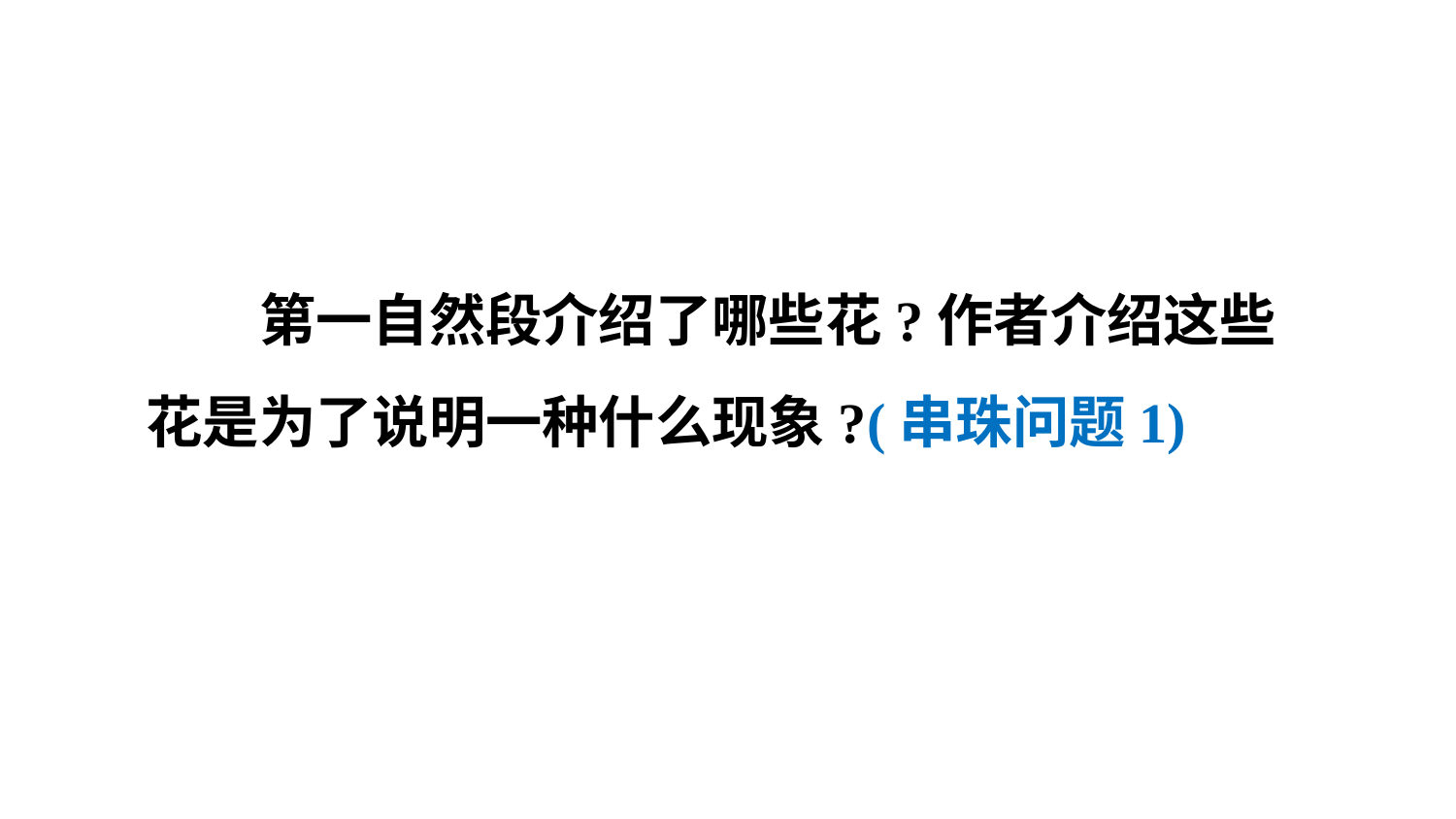

第一自然段介绍了哪些花?作者介绍这些花是为了说明一种什么现象?(串珠问题1)